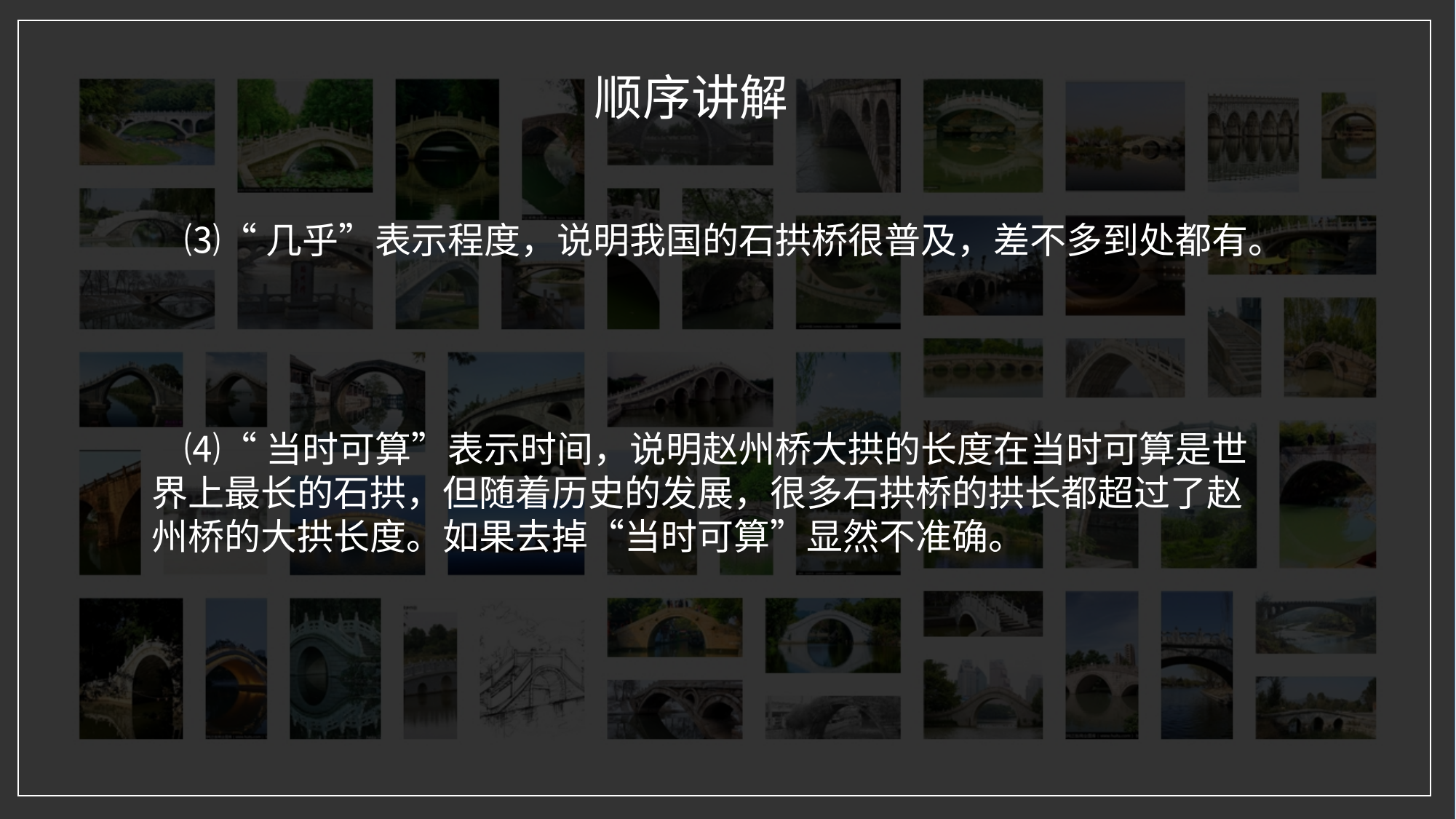

顺序讲解
    ⑶“几乎”表示程度，说明我国的石拱桥很普及，差不多到处都有。
    ⑷“当时可算”表示时间，说明赵州桥大拱的长度在当时可算是世界上最长的石拱，但随着历史的发展，很多石拱桥的拱长都超过了赵州桥的大拱长度。如果去掉“当时可算”显然不准确。